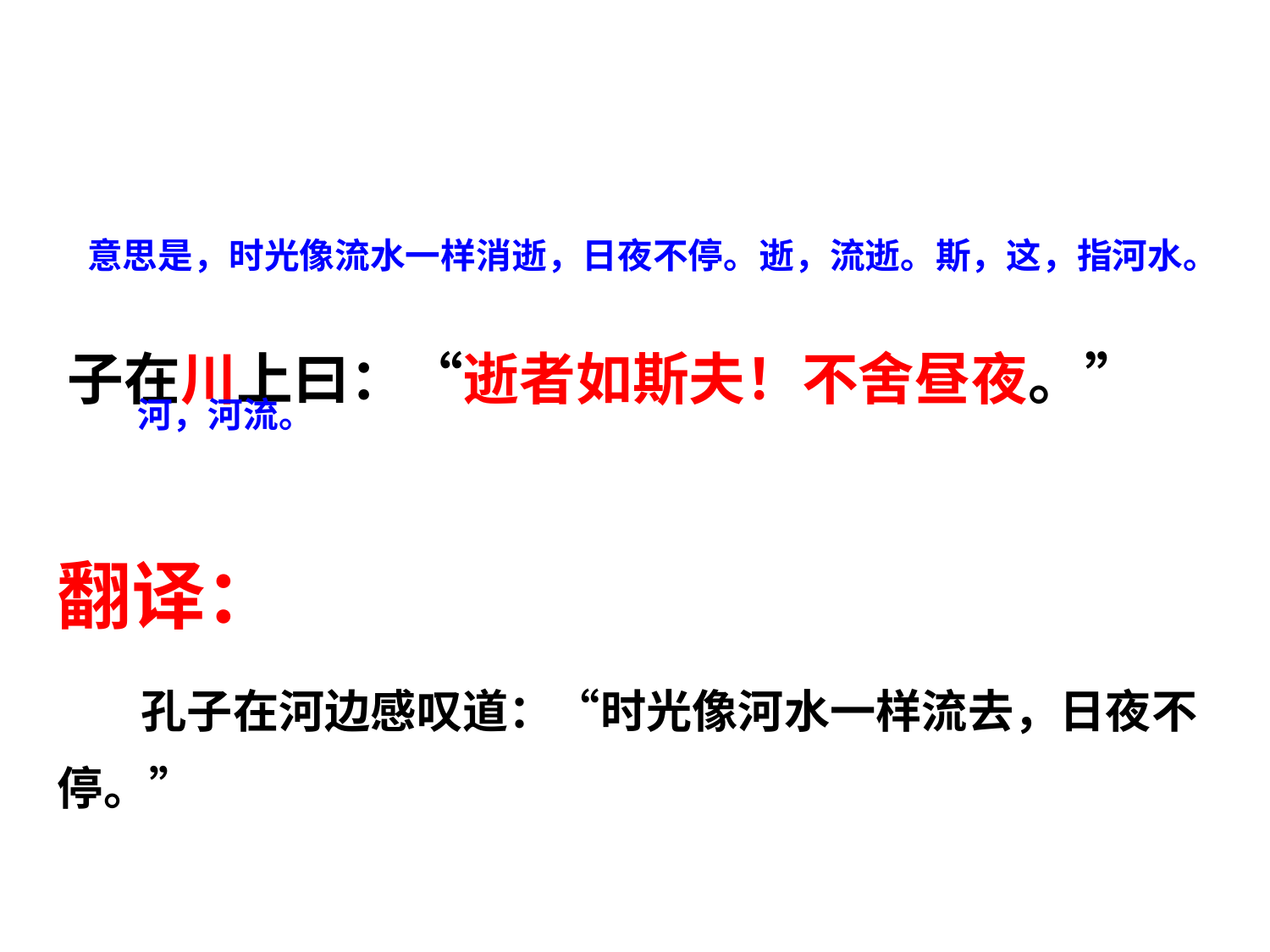

意思是，时光像流水一样消逝，日夜不停。逝，流逝。斯，这，指河水。
子在川上曰：“逝者如斯夫！不舍昼夜。”
河，河流。
翻译：
       孔子在河边感叹道：“时光像河水一样流去，日夜不停。”